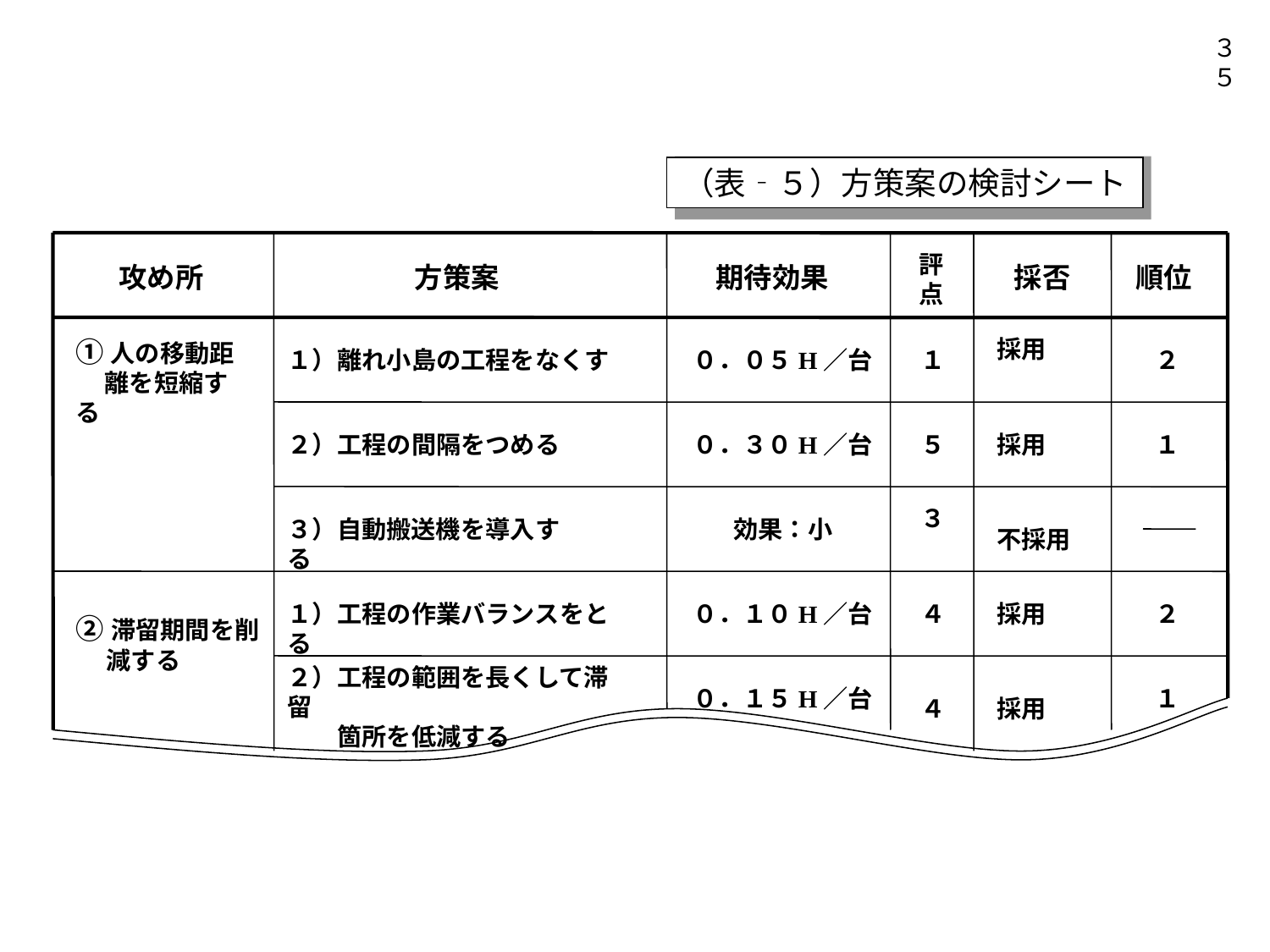

３５

（表‐５）方策案の検討シート

評点
攻め所
方策案
期待効果
採否
順位

①人の移動距
     離を短縮する
採用
１）離れ小島の工程をなくす
０．０５H／台
１
２

２）工程の間隔をつめる
０．３０H／台
５
採用
１

３
３）自動搬送機を導入する
効果：小
不採用

１）工程の作業バランスをとる
０．１０H／台
４
採用
２
②滞留期間を削
 　減する

２）工程の範囲を長くして滞留
　　箇所を低減する
０．１５H／台
１
４
採用